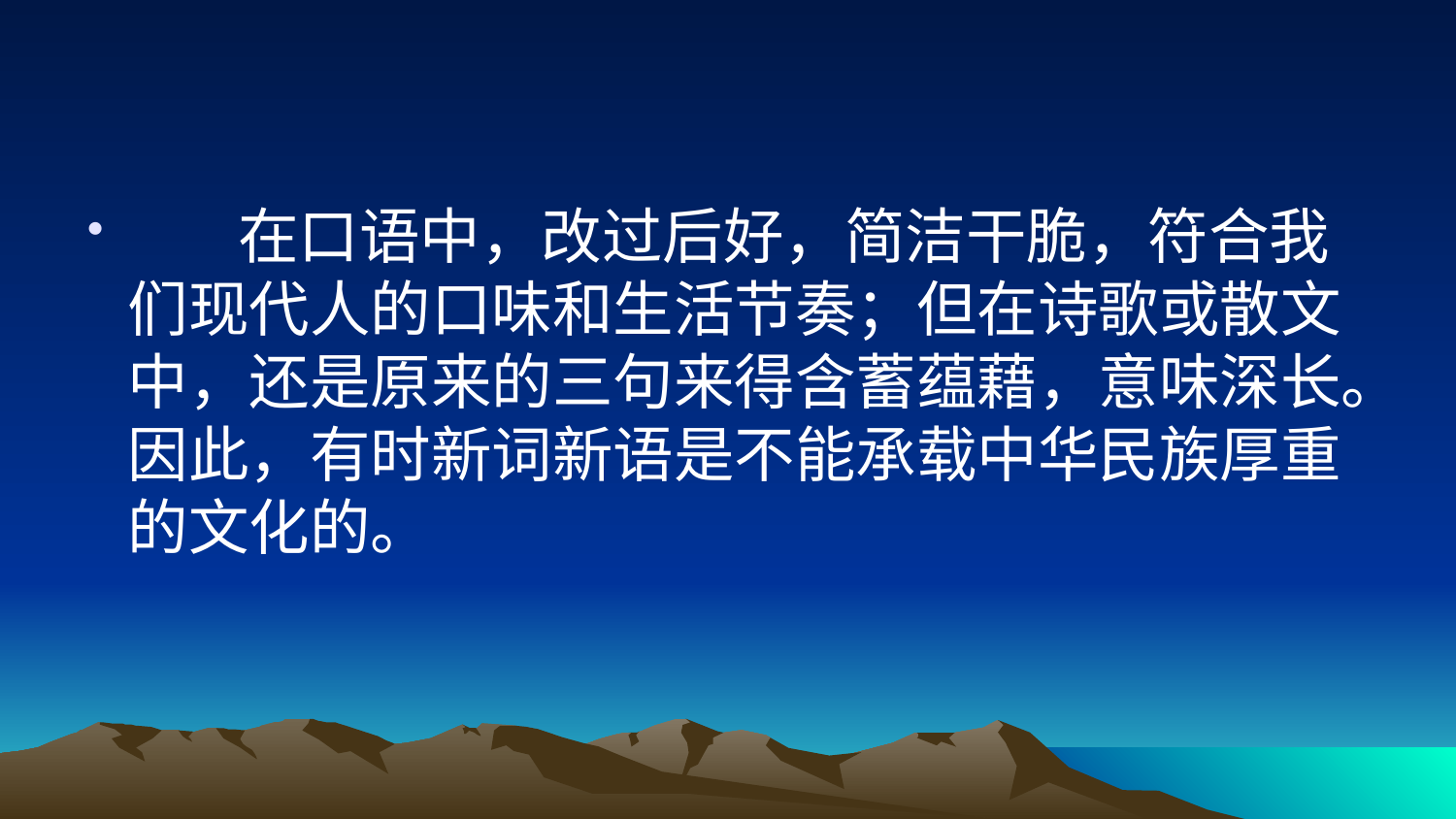

#
         在口语中，改过后好，简洁干脆，符合我们现代人的口味和生活节奏；但在诗歌或散文中，还是原来的三句来得含蓄蕴藉，意味深长。因此，有时新词新语是不能承载中华民族厚重的文化的。